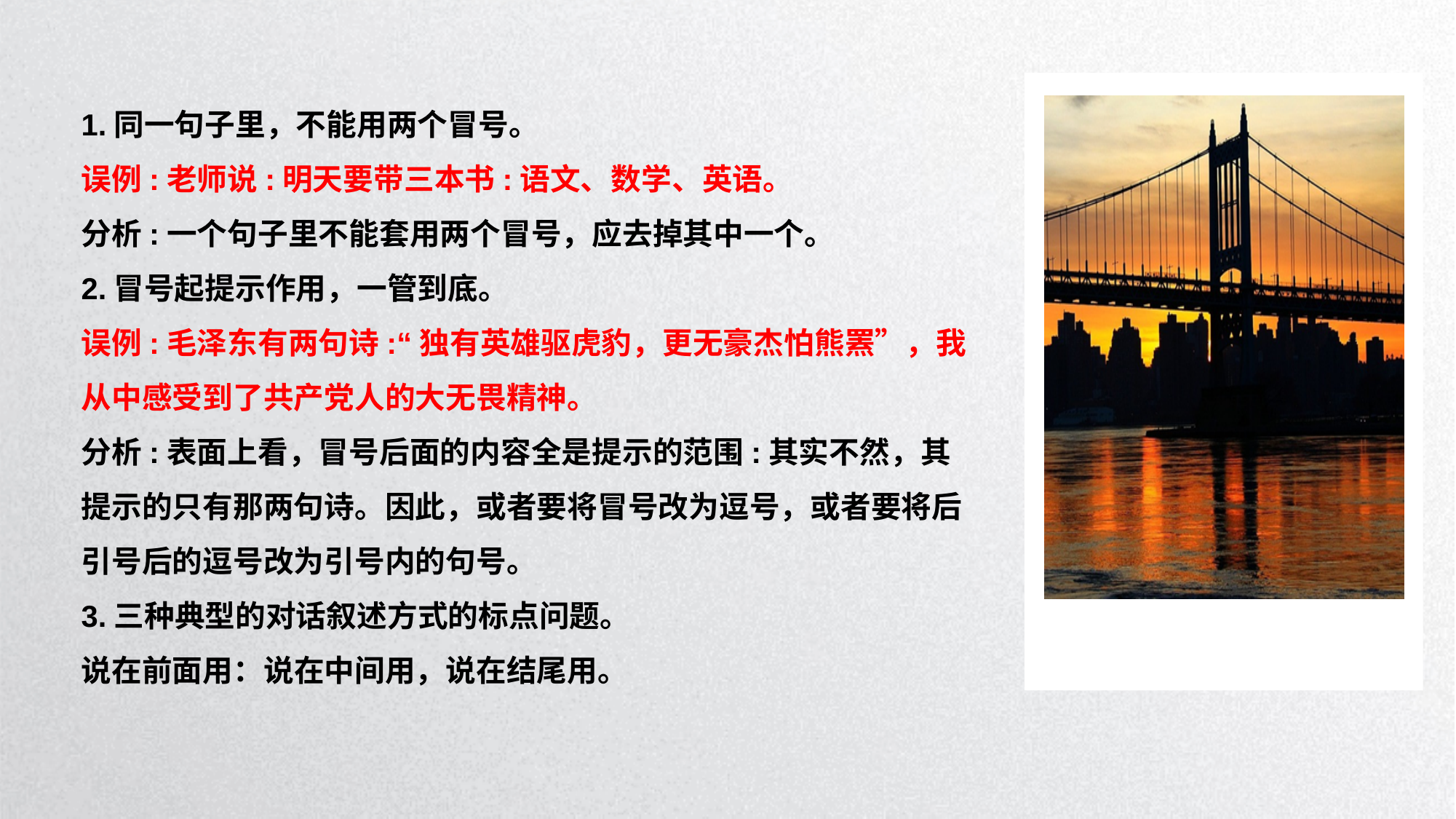

1.同一句子里，不能用两个冒号。
误例:老师说:明天要带三本书:语文、数学、英语。
分析:一个句子里不能套用两个冒号，应去掉其中一个。
2.冒号起提示作用，一管到底。
误例:毛泽东有两句诗:“独有英雄驱虎豹，更无豪杰怕熊罴”，我从中感受到了共产党人的大无畏精神。
分析:表面上看，冒号后面的内容全是提示的范围:其实不然，其提示的只有那两句诗。因此，或者要将冒号改为逗号，或者要将后引号后的逗号改为引号内的句号。
3.三种典型的对话叙述方式的标点问题。
说在前面用：说在中间用，说在结尾用。